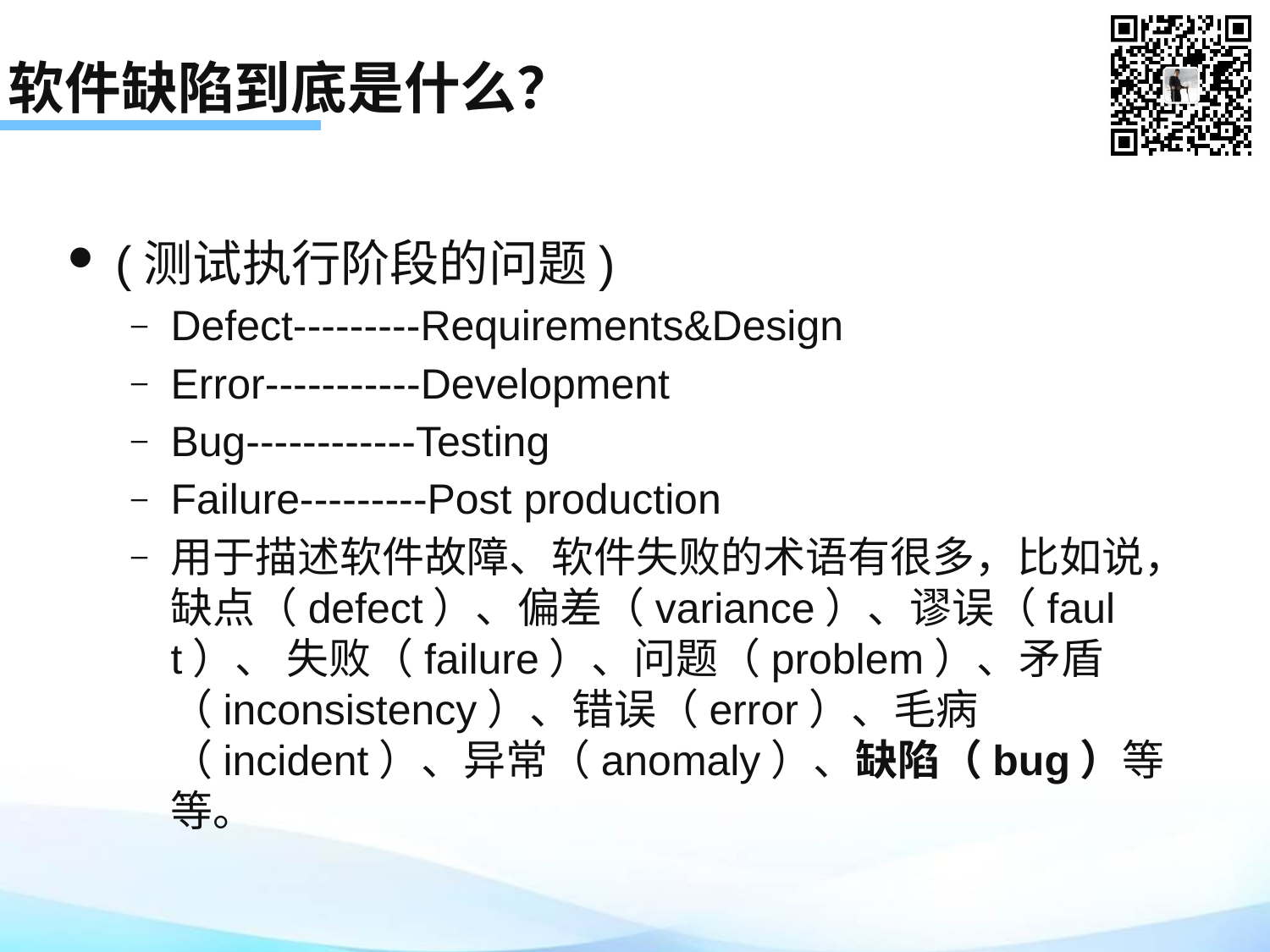

# 软件缺陷到底是什么？
(测试执行阶段的问题)
Defect---------Requirements&Design
Error-----------Development
Bug------------Testing
Failure---------Post production
用于描述软件故障、软件失败的术语有很多，比如说，缺点（defect）、偏差（variance）、谬误（fault）、 失败（failure）、问题（problem）、矛盾（inconsistency）、错误（error）、毛病（incident）、异常（anomaly）、缺陷（bug）等等。